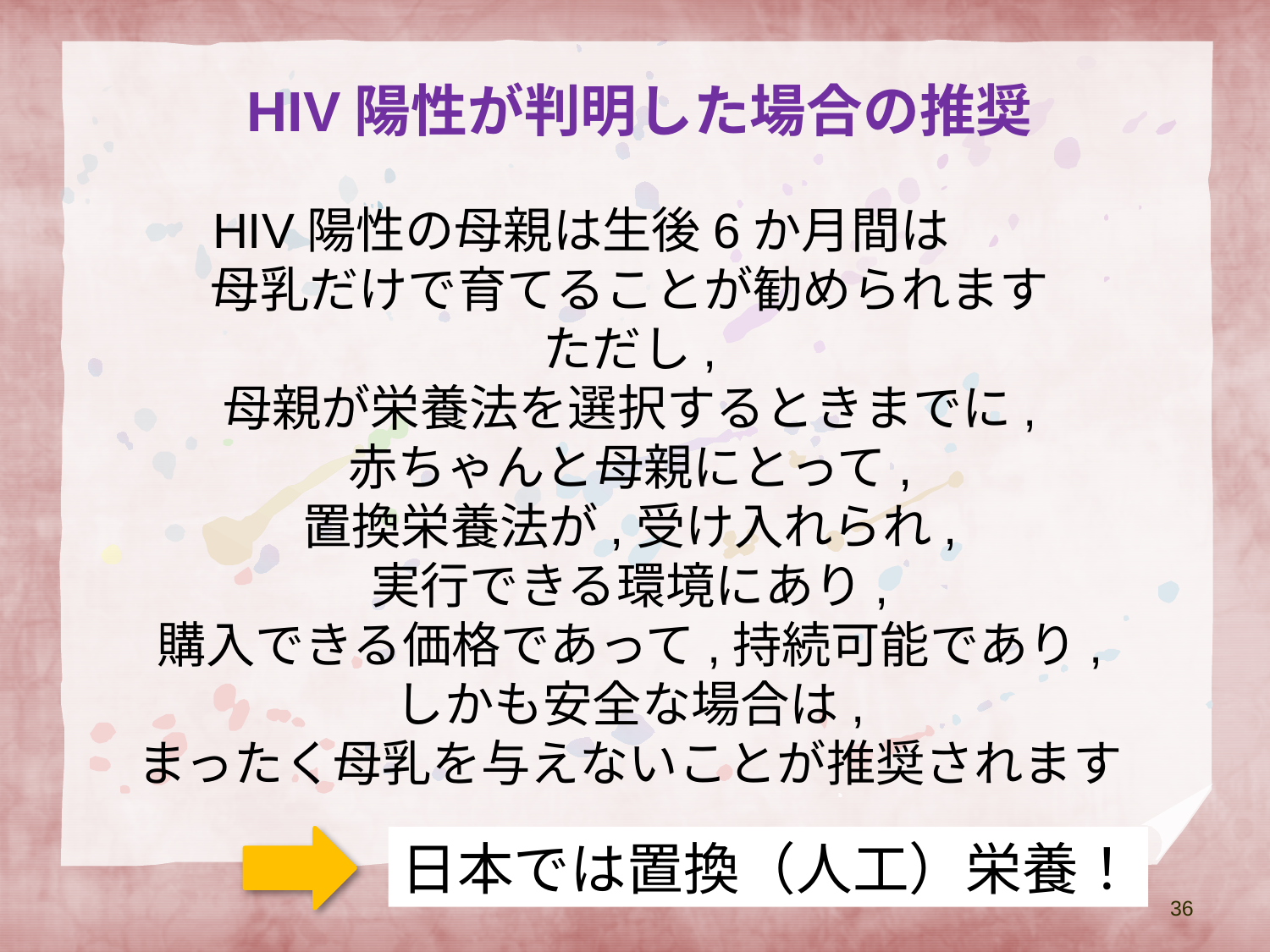

# HIV陽性が判明した場合の推奨
　HIV陽性の母親は生後6か月間は
母乳だけで育てることが勧められます
ただし,
母親が栄養法を選択するときまでに,
赤ちゃんと母親にとって,
置換栄養法が,受け入れられ,
実行できる環境にあり,
購入できる価格であって,持続可能であり,
しかも安全な場合は,
まったく母乳を与えないことが推奨されます

日本では置換（人工）栄養！
36